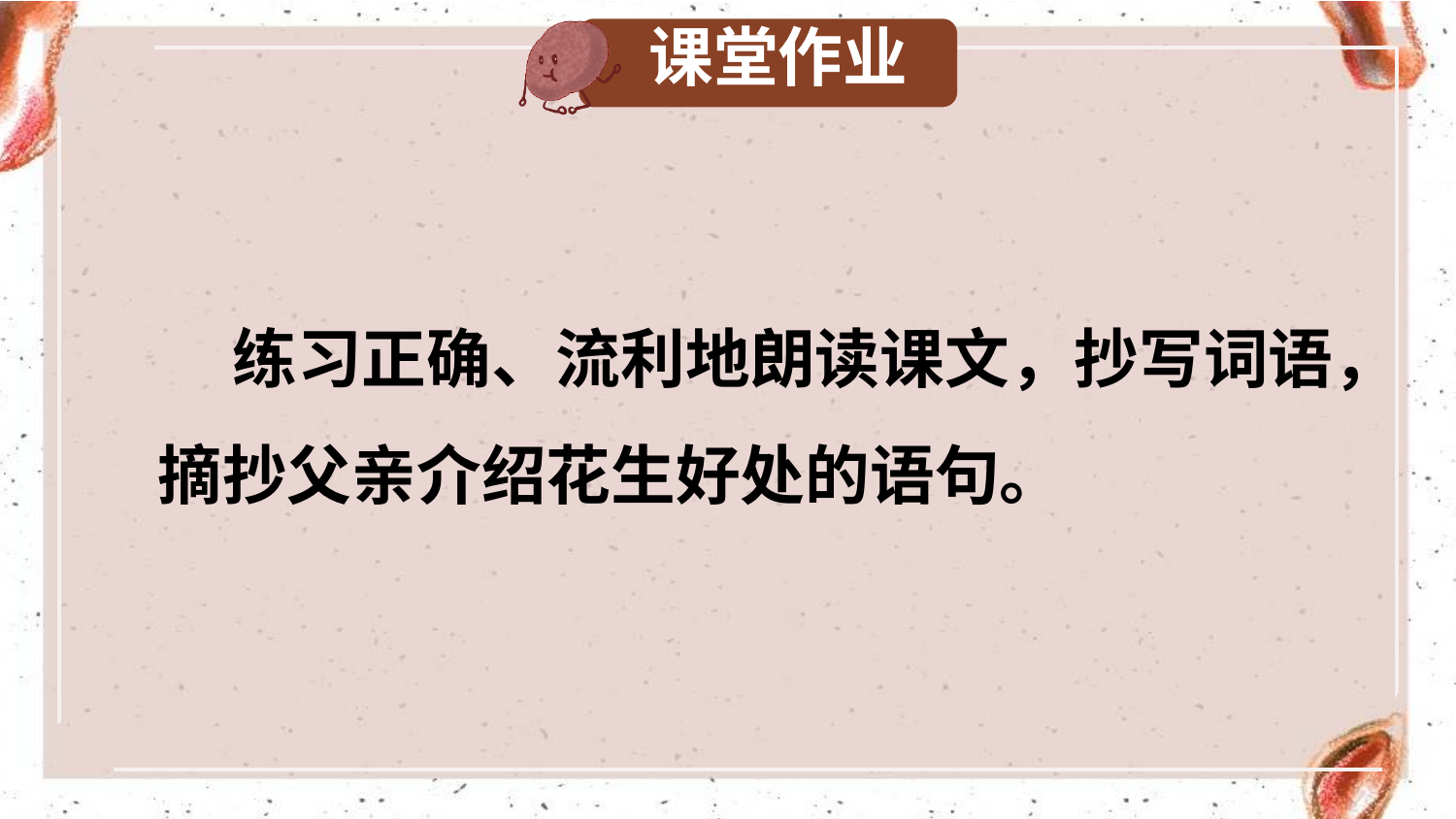

课堂作业
    练习正确、流利地朗读课文，抄写词语，摘抄父亲介绍花生好处的语句。